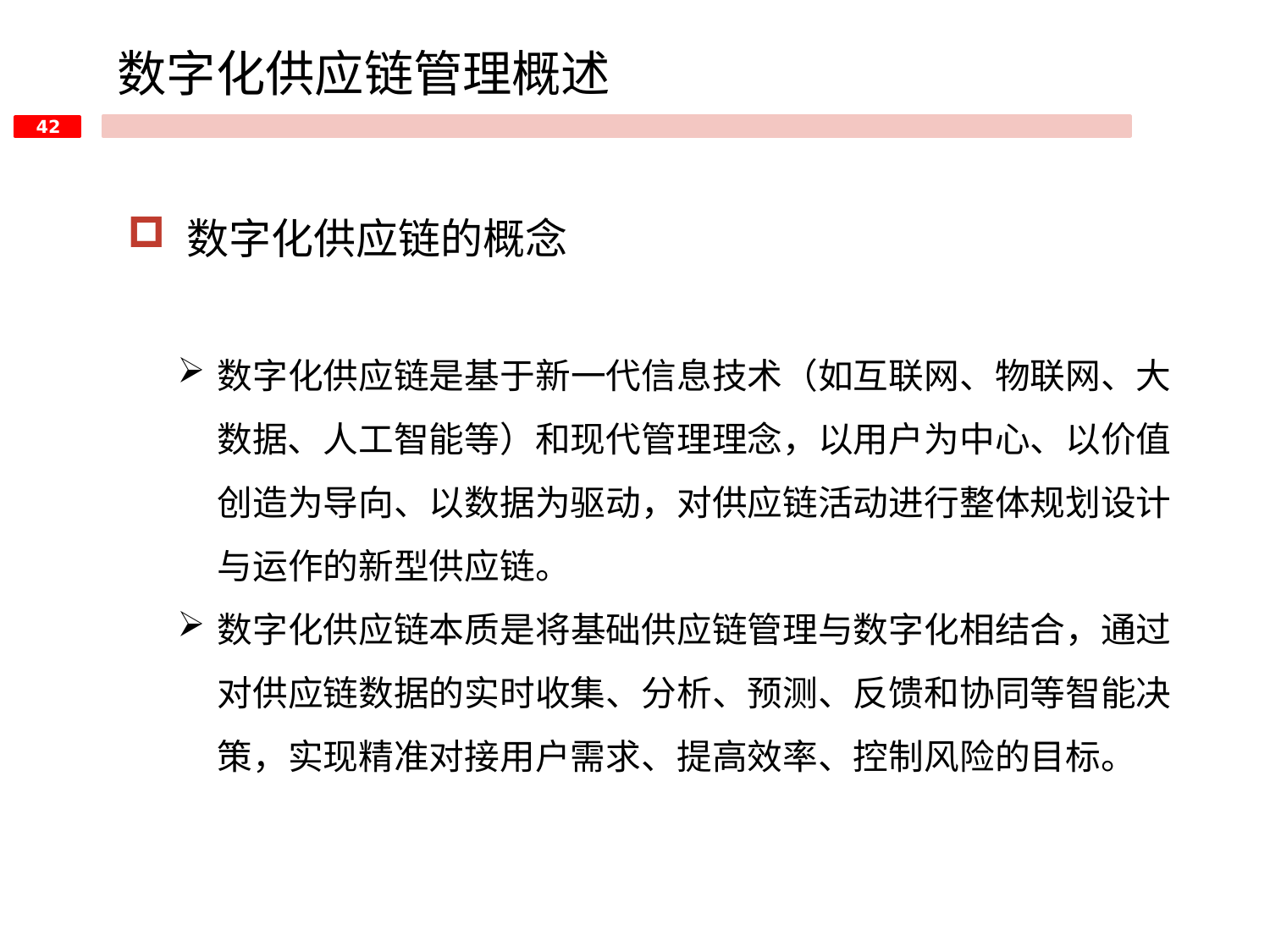

数字化供应链管理概述
42
 数字化供应链的概念
数字化供应链是基于新一代信息技术（如互联网、物联网、大数据、人工智能等）和现代管理理念，以用户为中心、以价值创造为导向、以数据为驱动，对供应链活动进行整体规划设计与运作的新型供应链。
数字化供应链本质是将基础供应链管理与数字化相结合，通过对供应链数据的实时收集、分析、预测、反馈和协同等智能决策，实现精准对接用户需求、提高效率、控制风险的目标。